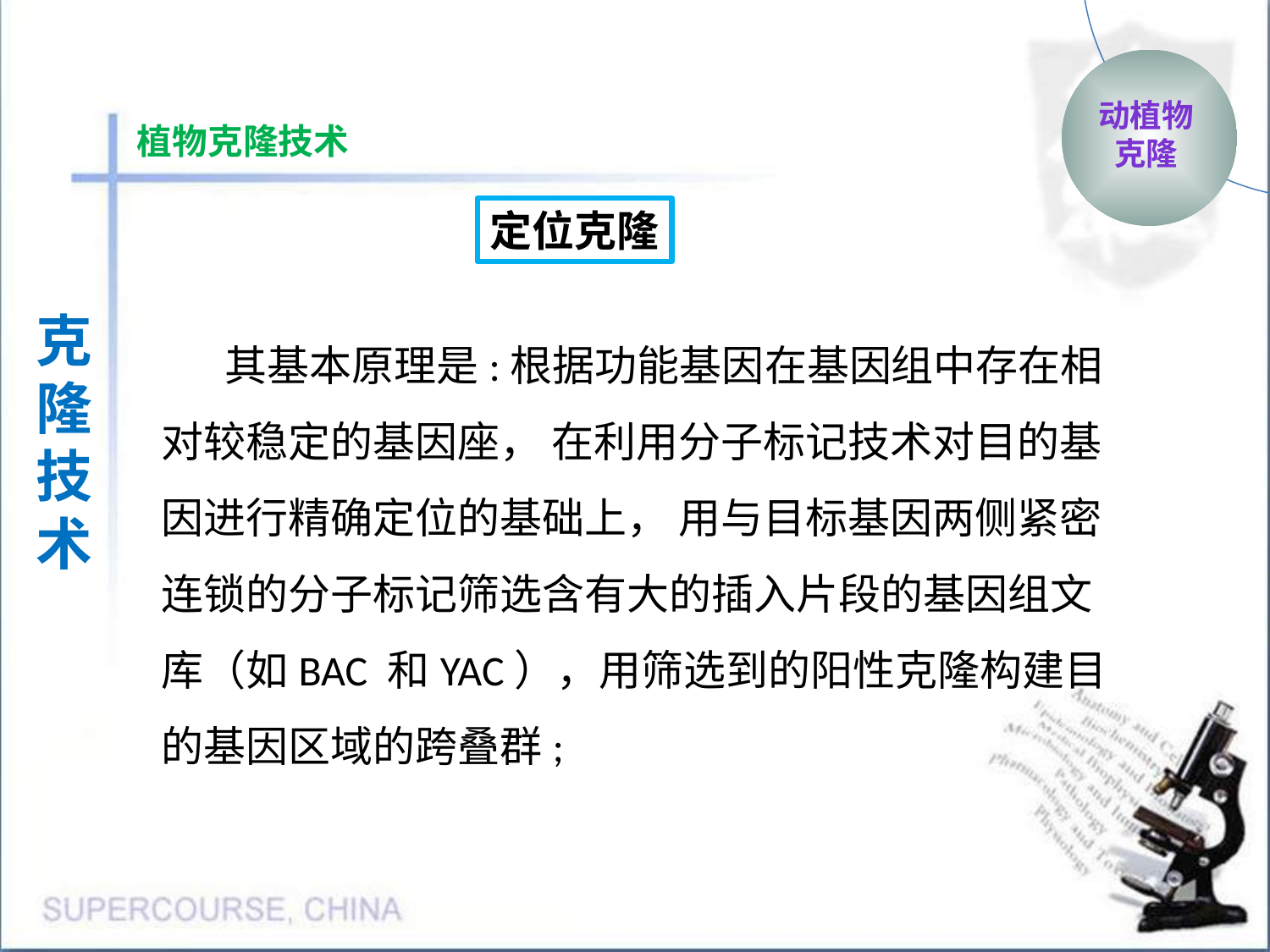

动植物
克隆
植物克隆技术
定位克隆
克隆
技术
其基本原理是:根据功能基因在基因组中存在相对较稳定的基因座， 在利用分子标记技术对目的基因进行精确定位的基础上， 用与目标基因两侧紧密连锁的分子标记筛选含有大的插入片段的基因组文库（如BAC 和YAC），用筛选到的阳性克隆构建目的基因区域的跨叠群;